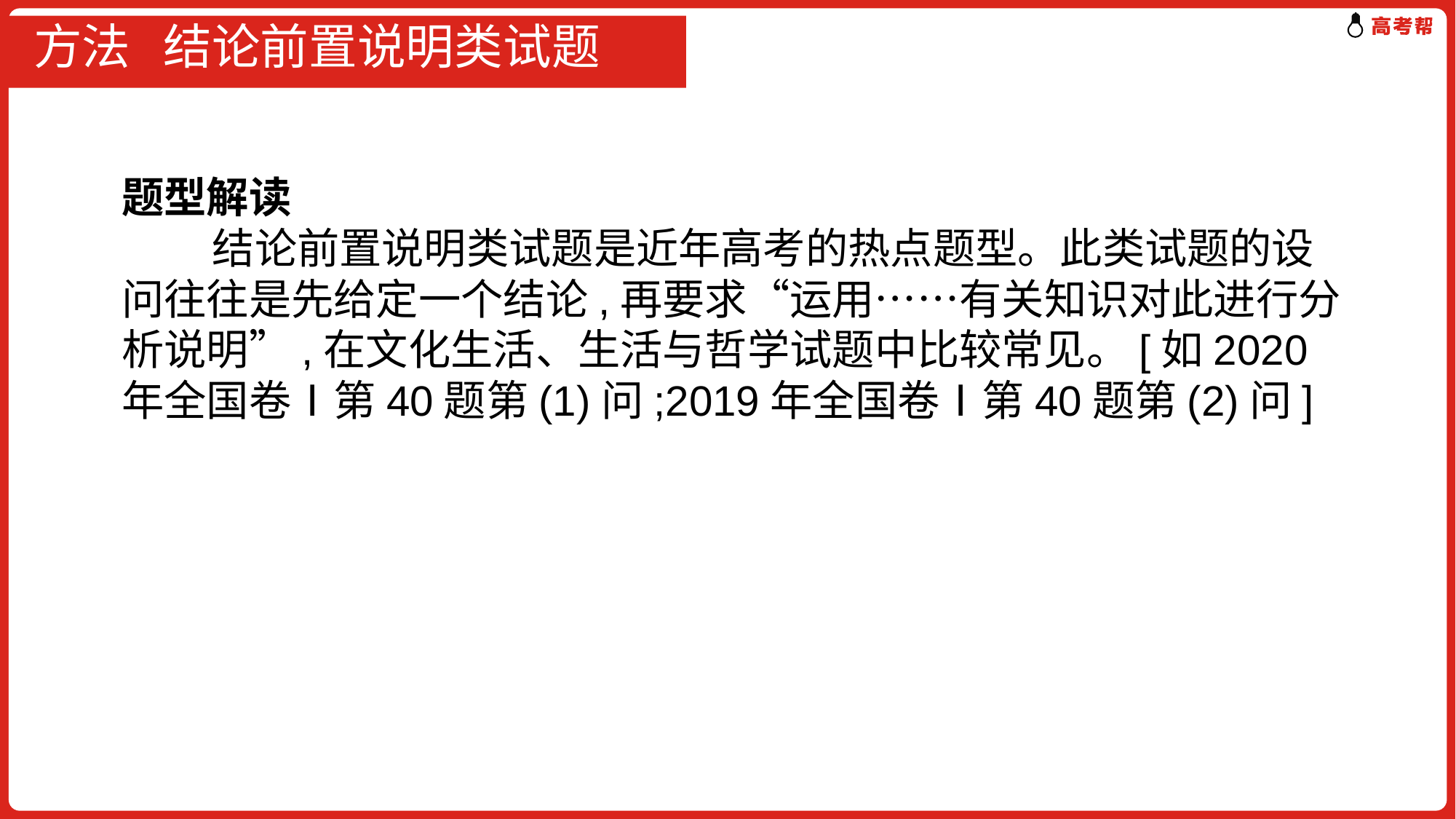

# 方法   结论前置说明类试题
题型解读
    　结论前置说明类试题是近年高考的热点题型。此类试题的设问往往是先给定一个结论,再要求“运用……有关知识对此进行分析说明”,在文化生活、生活与哲学试题中比较常见。[如2020年全国卷Ⅰ第40题第(1)问;2019年全国卷Ⅰ第40题第(2)问]